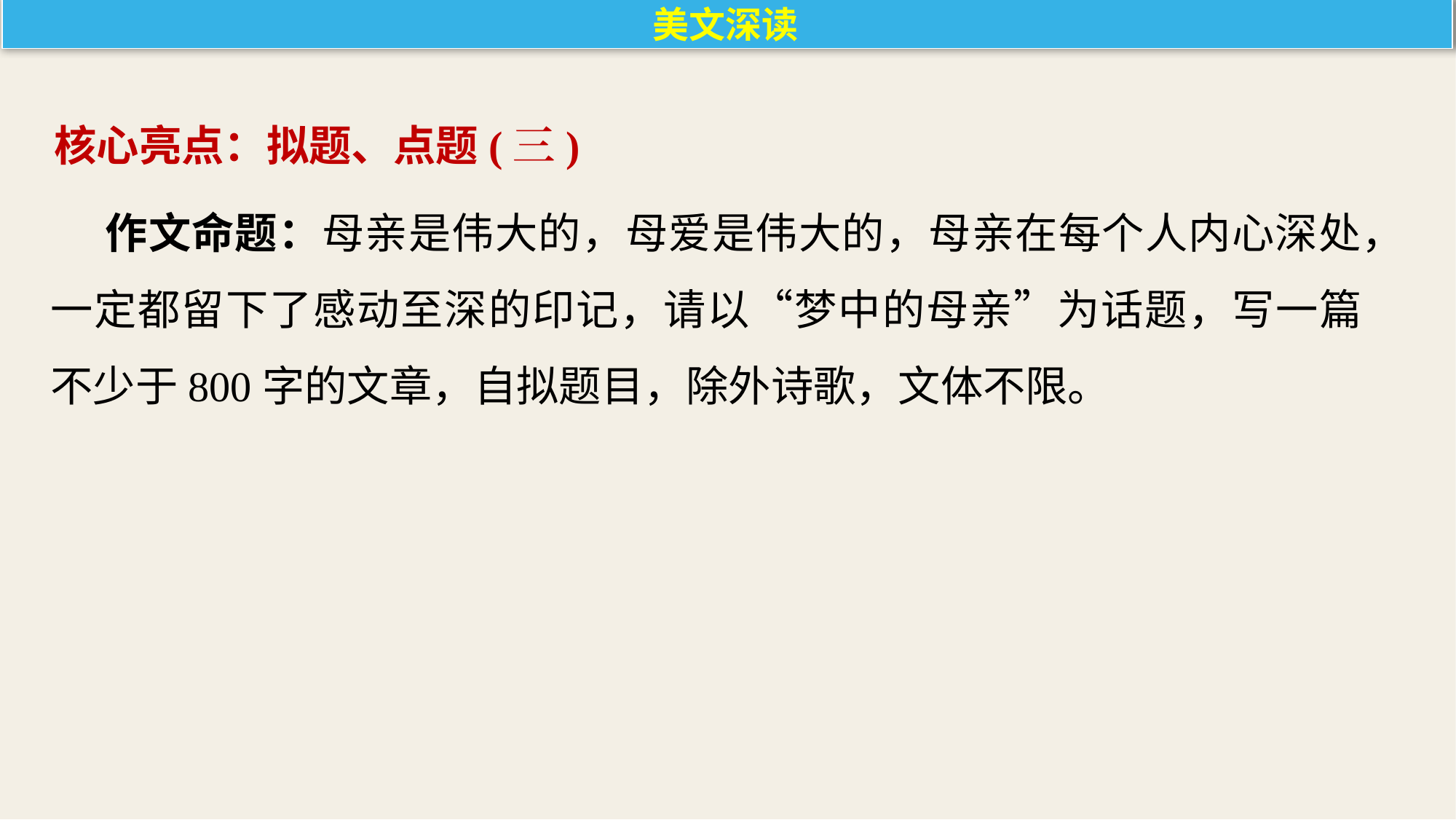

美文深读

核心亮点：拟题、点题(三)
作文命题：母亲是伟大的，母爱是伟大的，母亲在每个人内心深处，一定都留下了感动至深的印记，请以“梦中的母亲”为话题，写一篇不少于800字的文章，自拟题目，除外诗歌，文体不限。